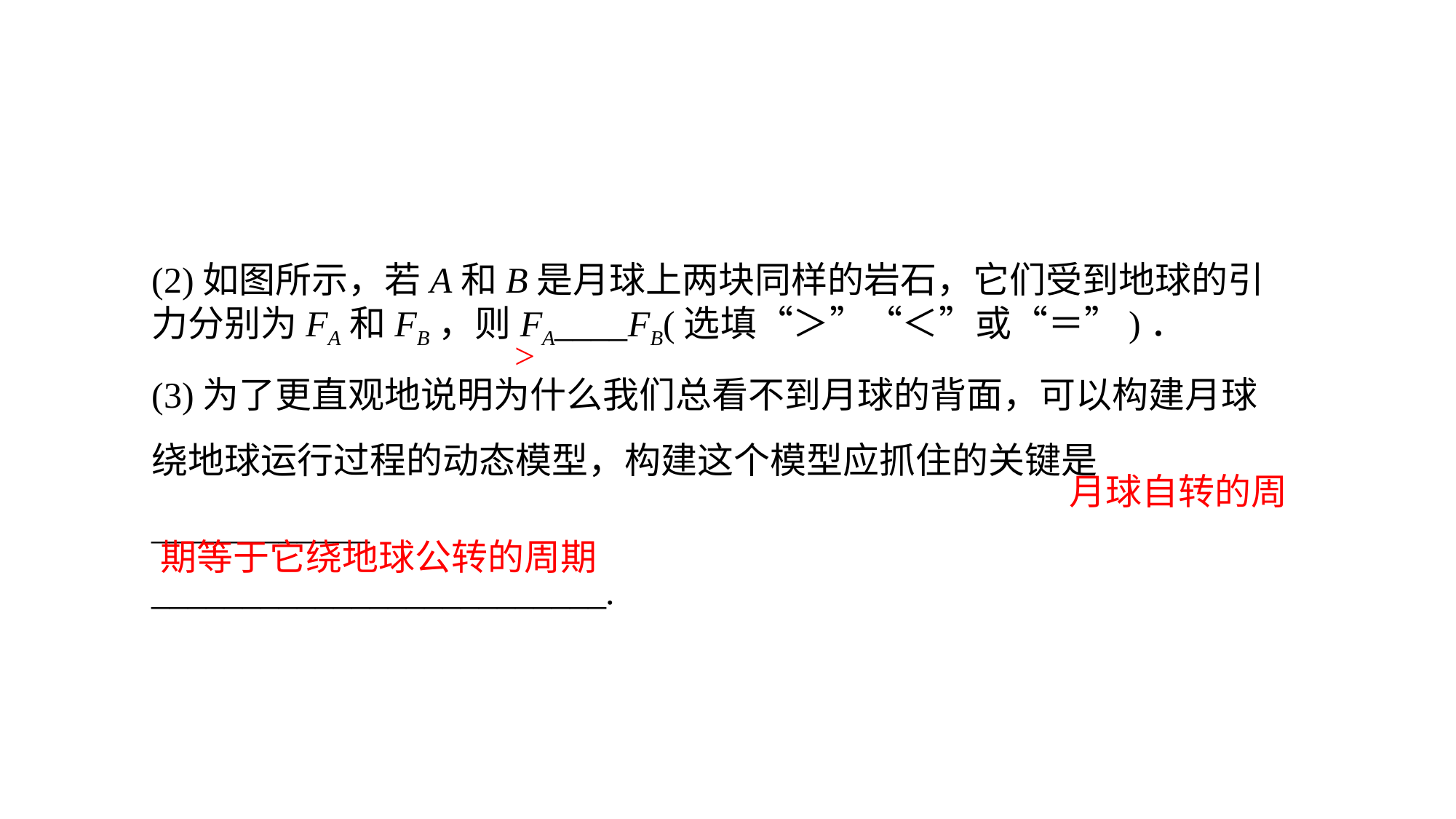

(2)如图所示，若A和B是月球上两块同样的岩石，它们受到地球的引力分别为FA和FB，则FA____FB(选填“＞”“＜”或“＝”)．(3)为了更直观地说明为什么我们总看不到月球的背面，可以构建月球绕地球运行过程的动态模型，构建这个模型应抓住的关键是____________
_________________________.
>
                                                                                                              月球自转的周期等于它绕地球公转的周期